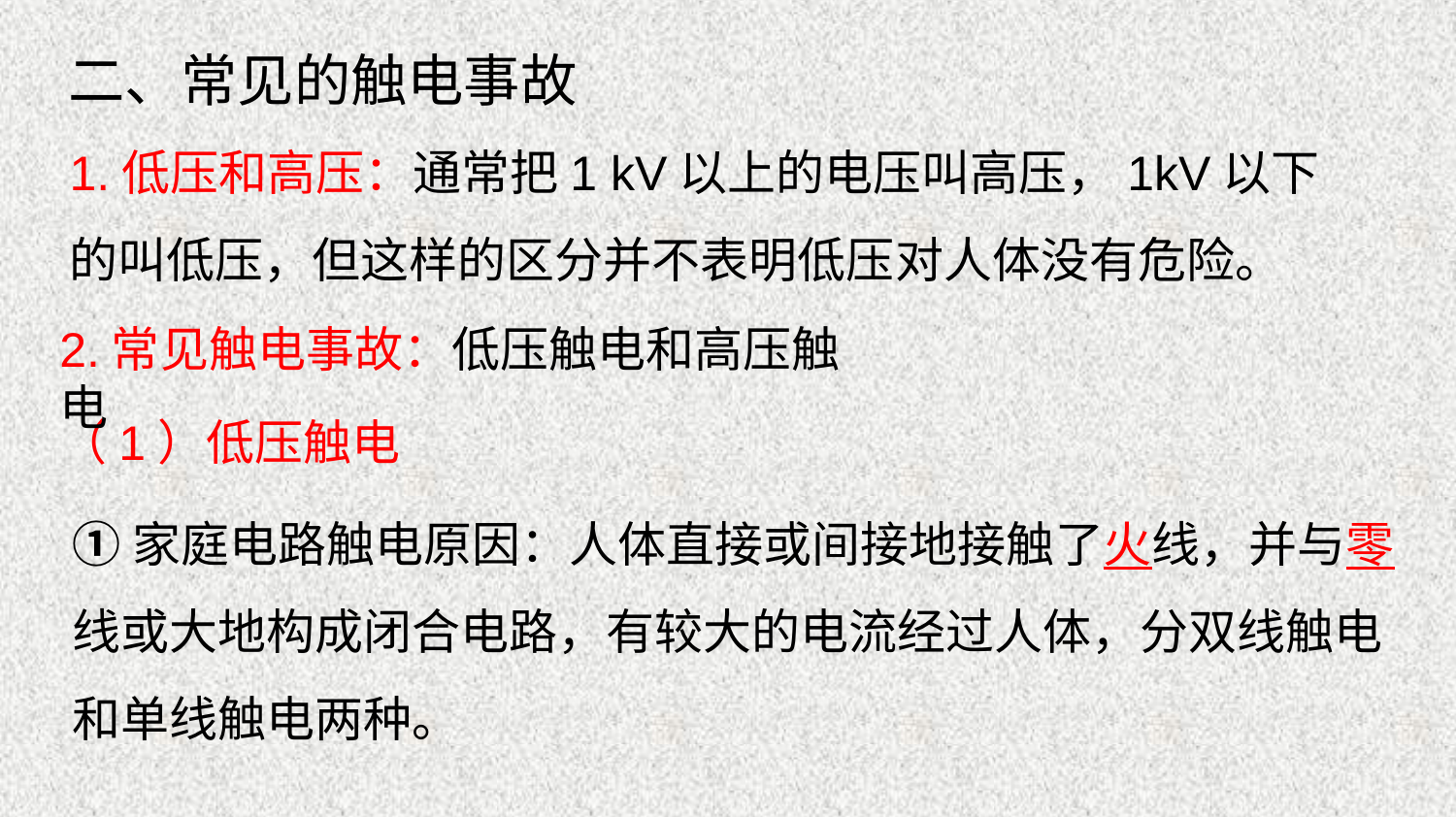

二、常见的触电事故
1.低压和高压：通常把1 kV以上的电压叫高压，1kV以下的叫低压，但这样的区分并不表明低压对人体没有危险。
2.常见触电事故：低压触电和高压触电
（1）低压触电
①家庭电路触电原因：人体直接或间接地接触了火线，并与零线或大地构成闭合电路，有较大的电流经过人体，分双线触电和单线触电两种。